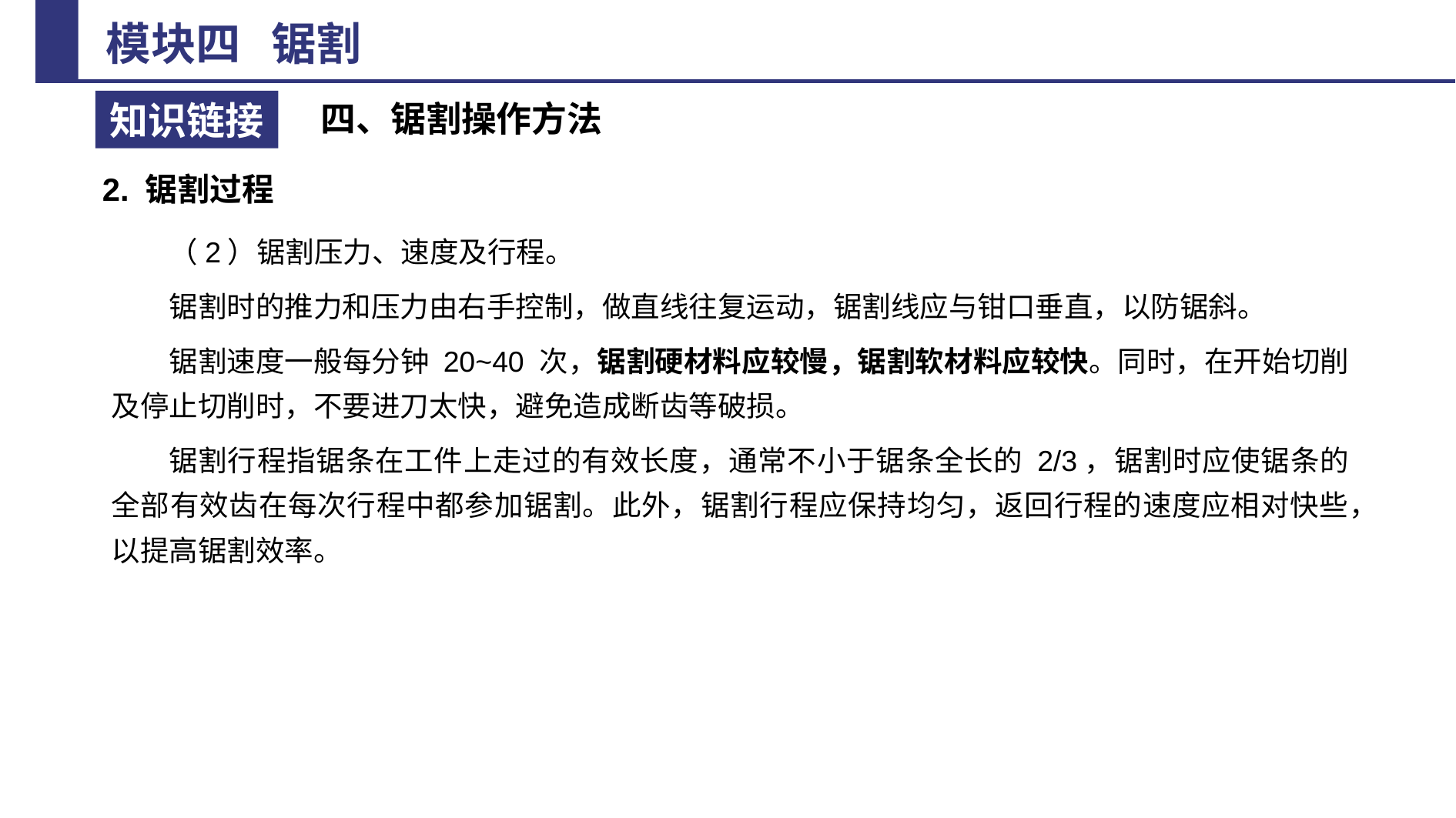

四、锯割操作方法
2. 锯割过程
（2）锯割压力、速度及行程。
锯割时的推力和压力由右手控制，做直线往复运动，锯割线应与钳口垂直，以防锯斜。
锯割速度一般每分钟 20~40 次，锯割硬材料应较慢，锯割软材料应较快。同时，在开始切削及停止切削时，不要进刀太快，避免造成断齿等破损。
锯割行程指锯条在工件上走过的有效长度，通常不小于锯条全长的 2/3，锯割时应使锯条的全部有效齿在每次行程中都参加锯割。此外，锯割行程应保持均匀，返回行程的速度应相对快些，以提高锯割效率。